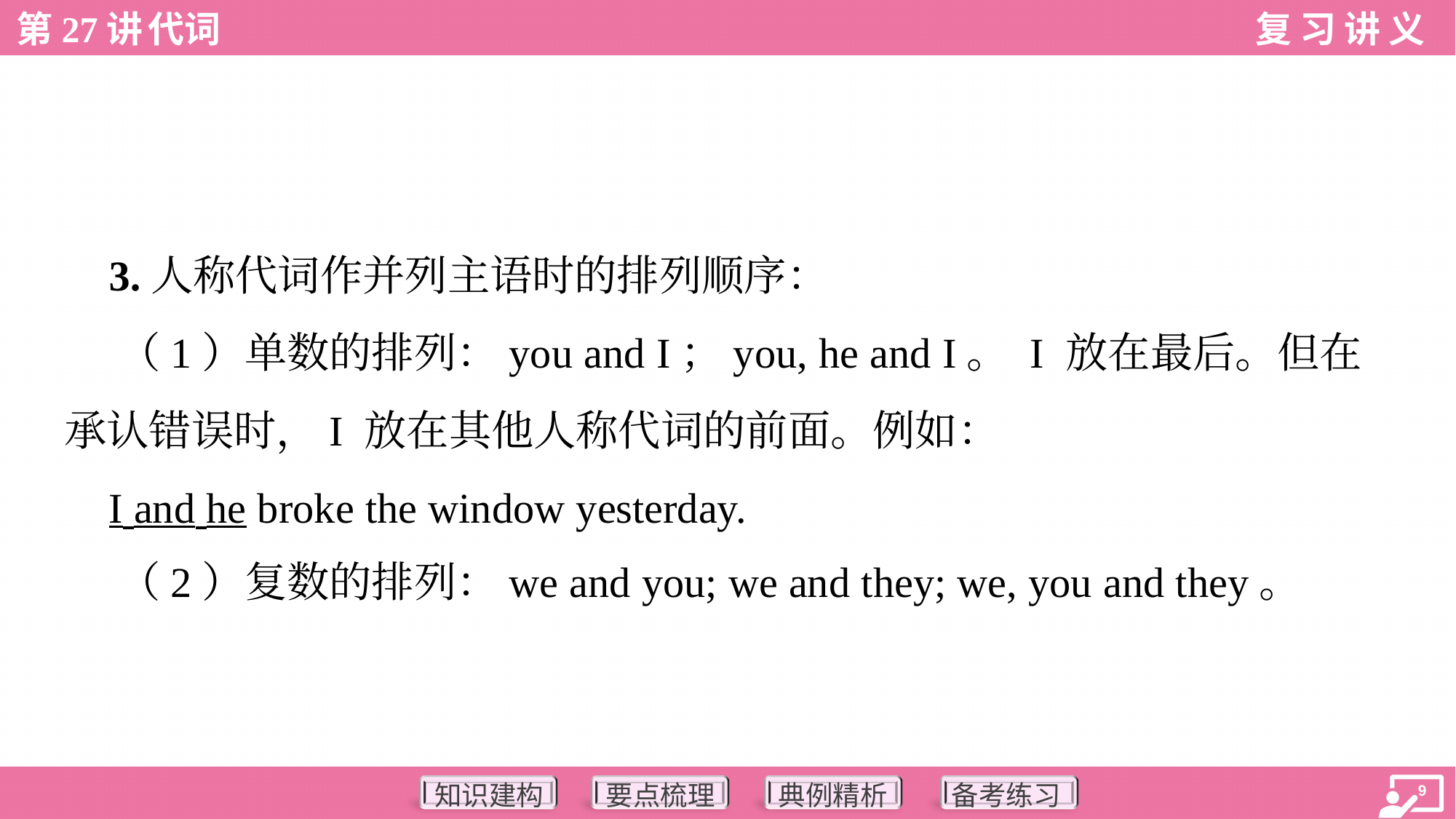

3.人称代词作并列主语时的排列顺序：
    （1）单数的排列：you and I；you, he and I。 I 放在最后。但在
承认错误时，I 放在其他人称代词的前面。例如：
    I and he broke the window yesterday.
    （2）复数的排列：we and you; we and they; we, you and they。